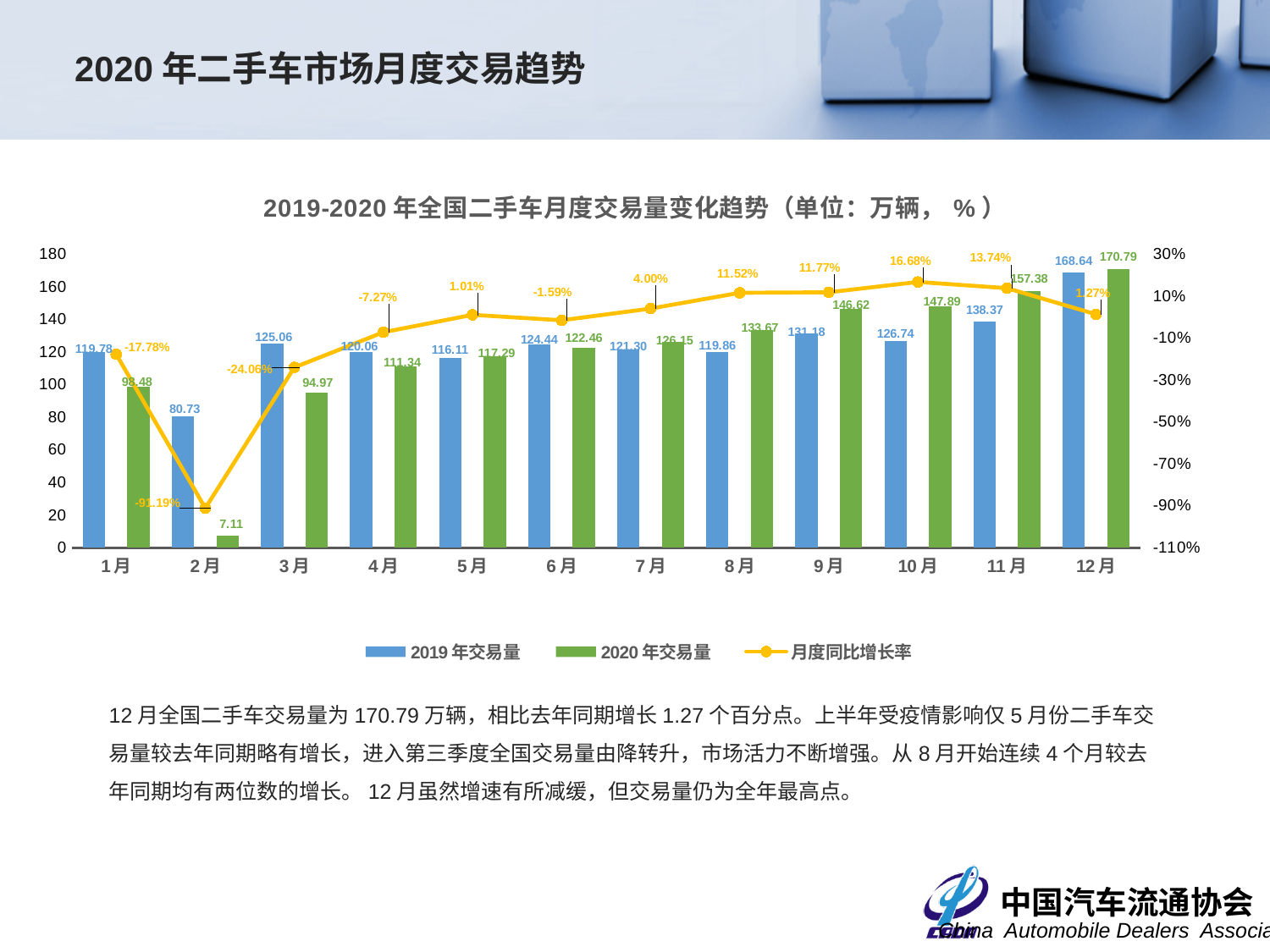

2020年二手车市场月度交易趋势

### Chart

| Category | 2019年交易量 | 2020年交易量 | 月度同比增长率 |
|---|---|---|---|
| 1月 | 119.78 | 98.48 | -0.17782601435965936 |
| 2月 | 80.73 | 7.109 | -0.9119410380279946 |
| 3月 | 125.06 | 94.9737 | -0.24057492403646255 |
| 4月 | 120.06 | 111.3373 | -0.07265284024654342 |
| 5月 | 116.11 | 117.285 | 0.010119714064249394 |
| 6月 | 124.44 | 122.4582 | -0.015925747348119516 |
| 7月 | 121.3 | 126.15 | 0.03998351195383354 |
| 8月 | 119.86 | 133.67 | 0.11521775404638736 |
| 9月 | 131.1755 | 146.6173 | 0.11771862885980995 |
| 10月 | 126.7447 | 147.8915 | 0.16684563535990077 |
| 11月 | 138.3684 | 157.376 | 0.13736951500487102 |
| 12月 | 168.6414 | 170.7902 | 0.012741829704924141 |
12月全国二手车交易量为170.79万辆，相比去年同期增长1.27个百分点。上半年受疫情影响仅5月份二手车交易量较去年同期略有增长，进入第三季度全国交易量由降转升，市场活力不断增强。从8月开始连续4个月较去年同期均有两位数的增长。12月虽然增速有所减缓，但交易量仍为全年最高点。